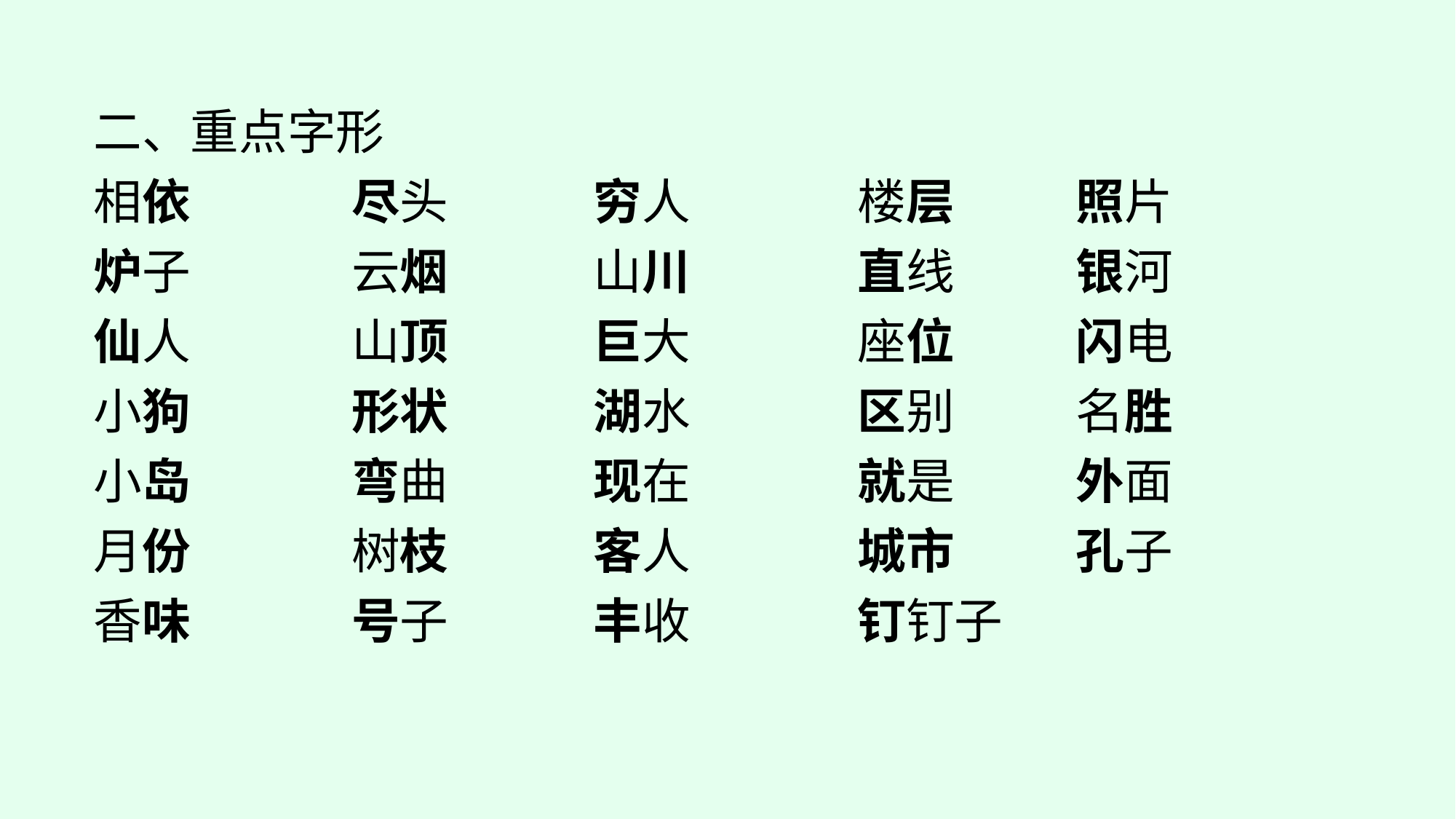

二、重点字形
相依		尽头		穷人		楼层		照片
炉子		云烟		山川		直线		银河
仙人		山顶		巨大		座位		闪电
小狗		形状		湖水		区别		名胜
小岛		弯曲		现在		就是		外面
月份		树枝		客人		城市		孔子
香味		号子		丰收		钉钉子